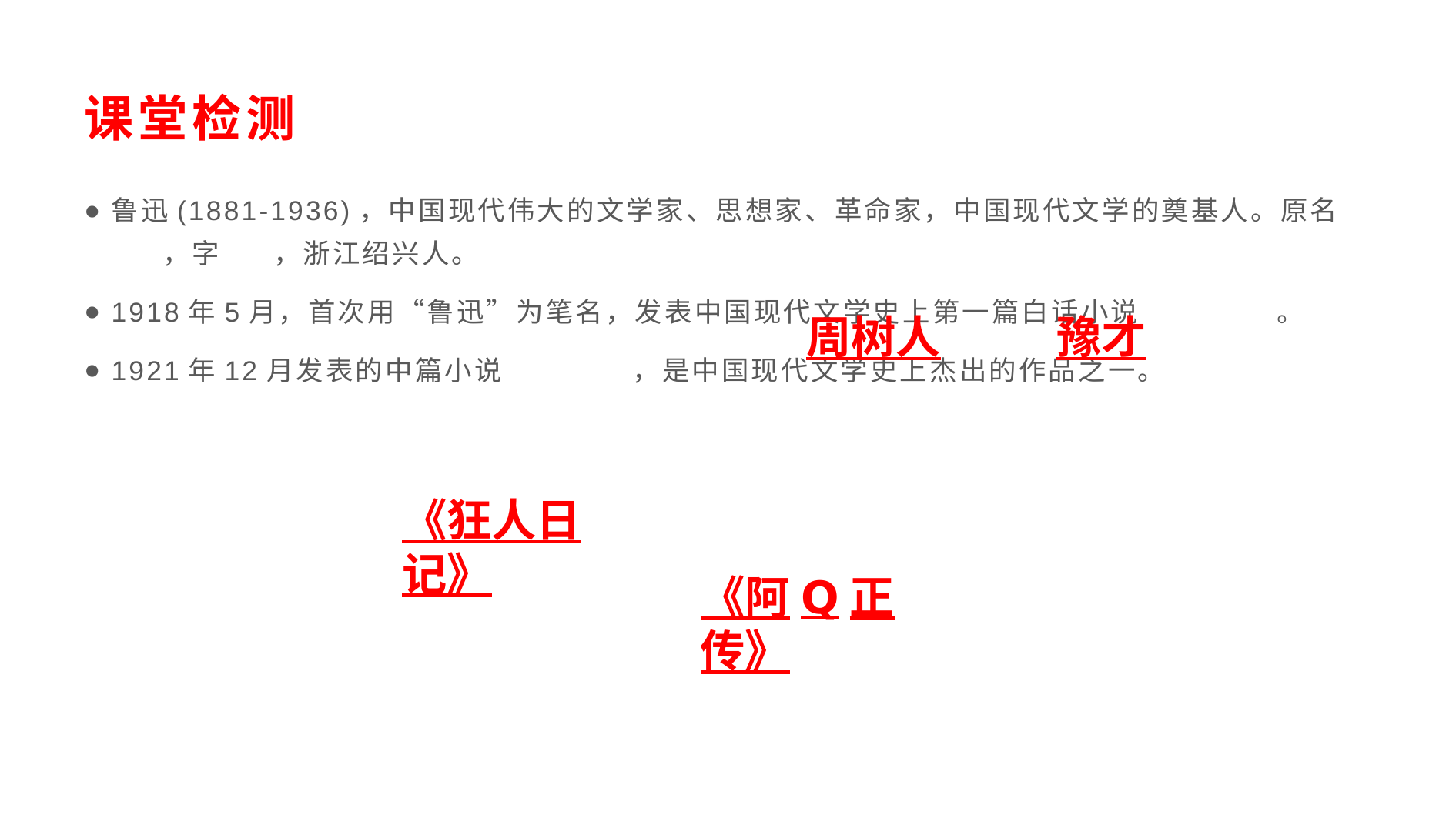

# 课堂检测
鲁迅(1881-1936)，中国现代伟大的文学家、思想家、革命家，中国现代文学的奠基人。原名          ，字      ，浙江绍兴人。
1918年5月，首次用“鲁迅”为笔名，发表中国现代文学史上第一篇白话小说                。
1921年12月发表的中篇小说               ，是中国现代文学史上杰出的作品之一。
周树人
豫才
《狂人日记》
《阿Q正传》